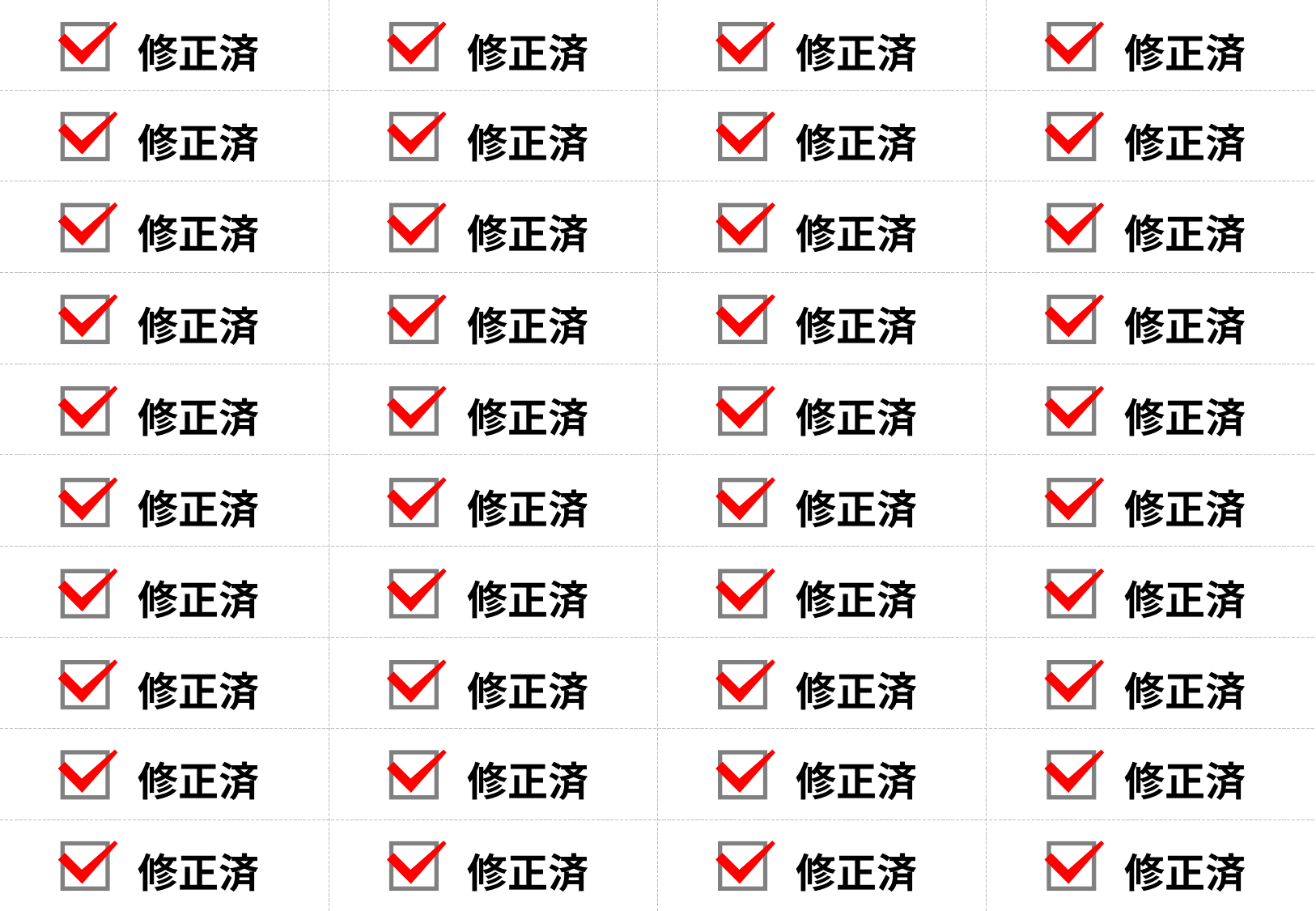

修正済
修正済
修正済
修正済

修正済
修正済
修正済
修正済

修正済
修正済
修正済
修正済

修正済
修正済
修正済
修正済

修正済
修正済
修正済
修正済

修正済
修正済
修正済
修正済

修正済
修正済
修正済
修正済

修正済
修正済
修正済
修正済

修正済
修正済
修正済
修正済

修正済
修正済
修正済
修正済